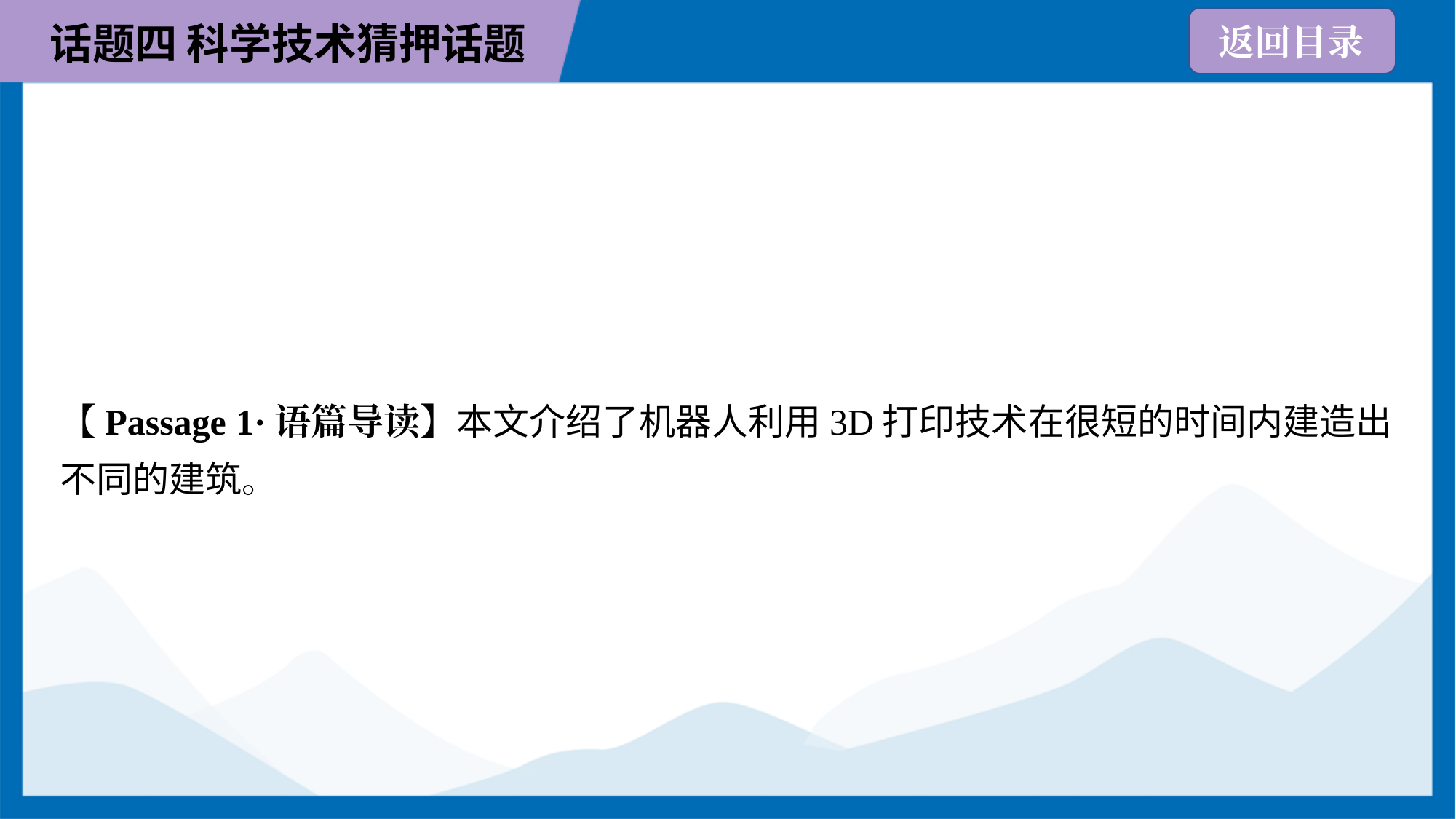

【Passage 1·语篇导读】本文介绍了机器人利用3D打印技术在很短的时间内建造出
不同的建筑。